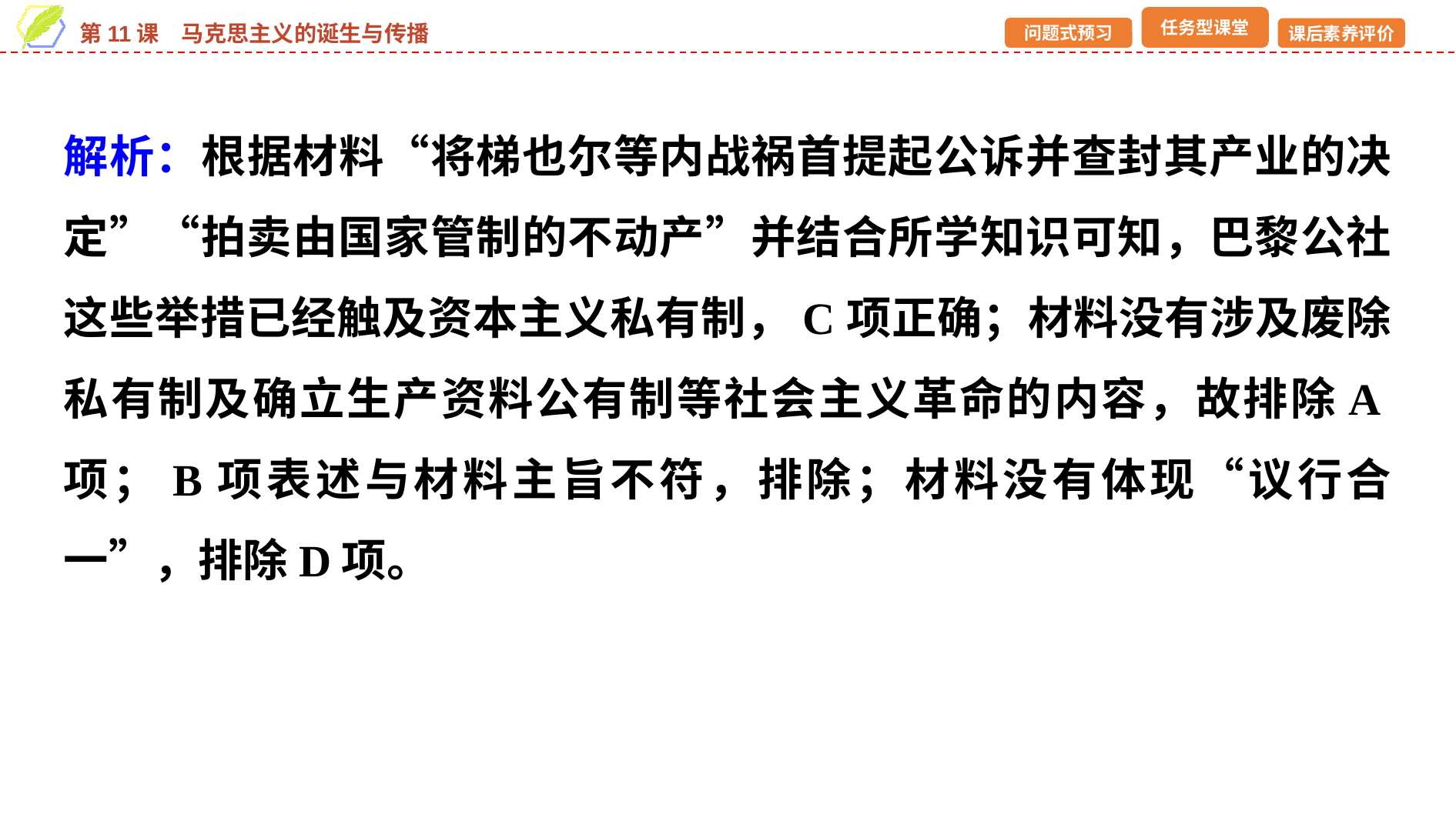

解析：根据材料“将梯也尔等内战祸首提起公诉并查封其产业的决定”“拍卖由国家管制的不动产”并结合所学知识可知，巴黎公社这些举措已经触及资本主义私有制，C项正确；材料没有涉及废除私有制及确立生产资料公有制等社会主义革命的内容，故排除A项；B项表述与材料主旨不符，排除；材料没有体现“议行合一”，排除D项。